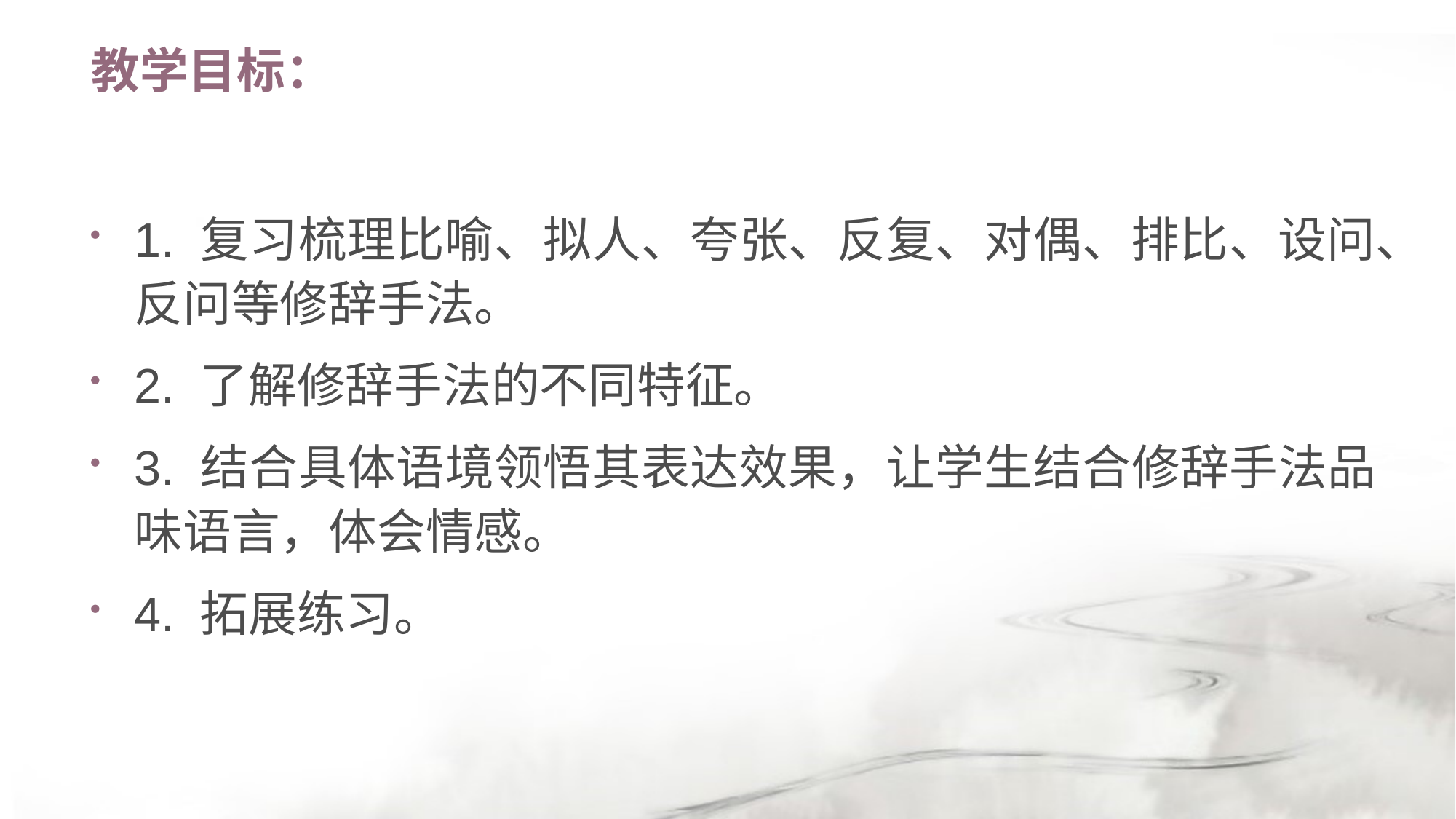

# 教学目标：

1. 复习梳理比喻、拟人、夸张、反复、对偶、排比、设问、反问等修辞手法。
2. 了解修辞手法的不同特征。
3. 结合具体语境领悟其表达效果，让学生结合修辞手法品味语言，体会情感。
4. 拓展练习。